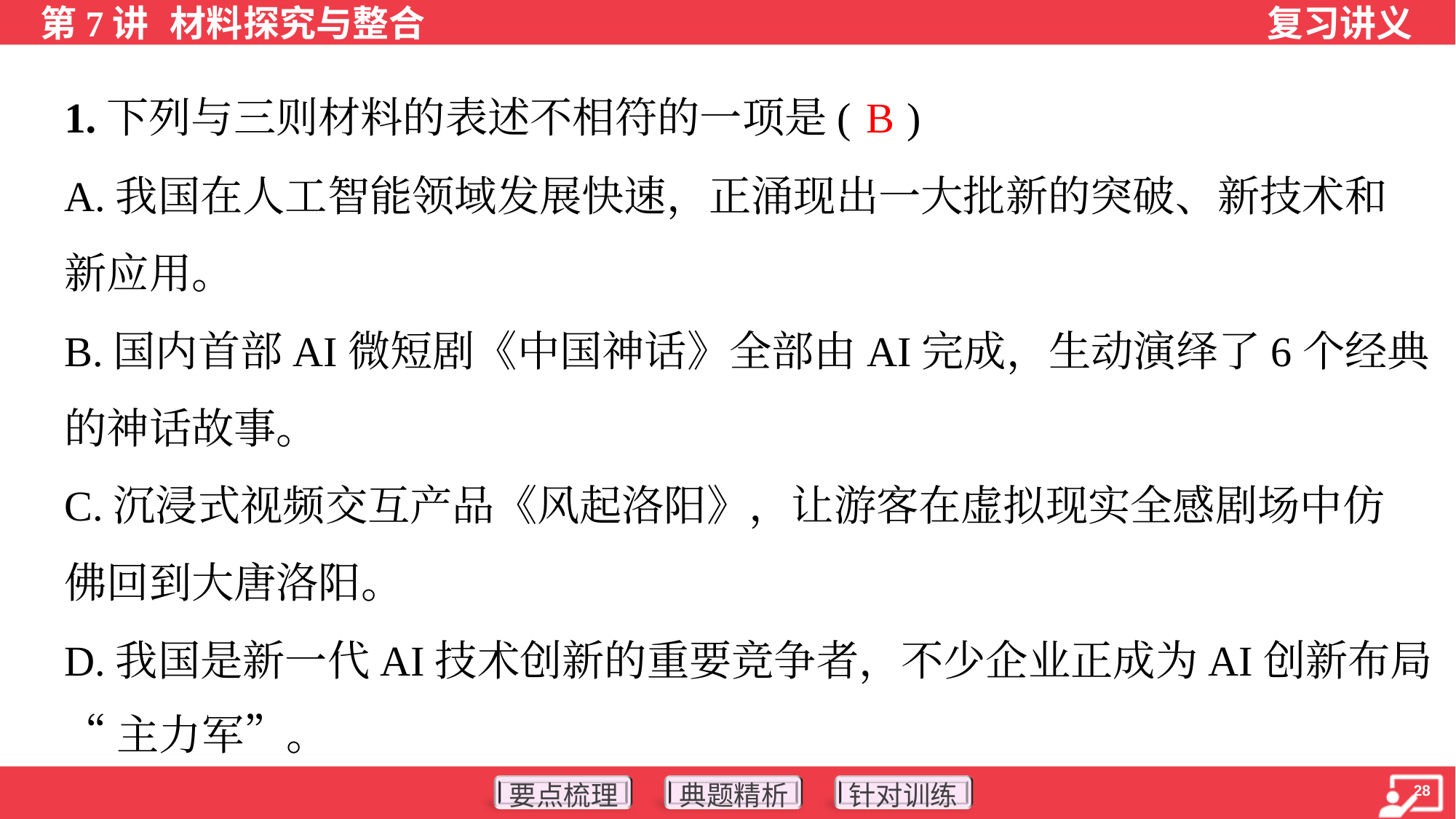

B
1.下列与三则材料的表述不相符的一项是(     )
A.我国在人工智能领域发展快速，正涌现出一大批新的突破、新技术和
新应用。
B.国内首部AI微短剧《中国神话》全部由AI完成，生动演绎了6个经典
的神话故事。
C.沉浸式视频交互产品《风起洛阳》，让游客在虚拟现实全感剧场中仿
佛回到大唐洛阳。
D.我国是新一代AI技术创新的重要竞争者，不少企业正成为AI创新布局
“主力军”。